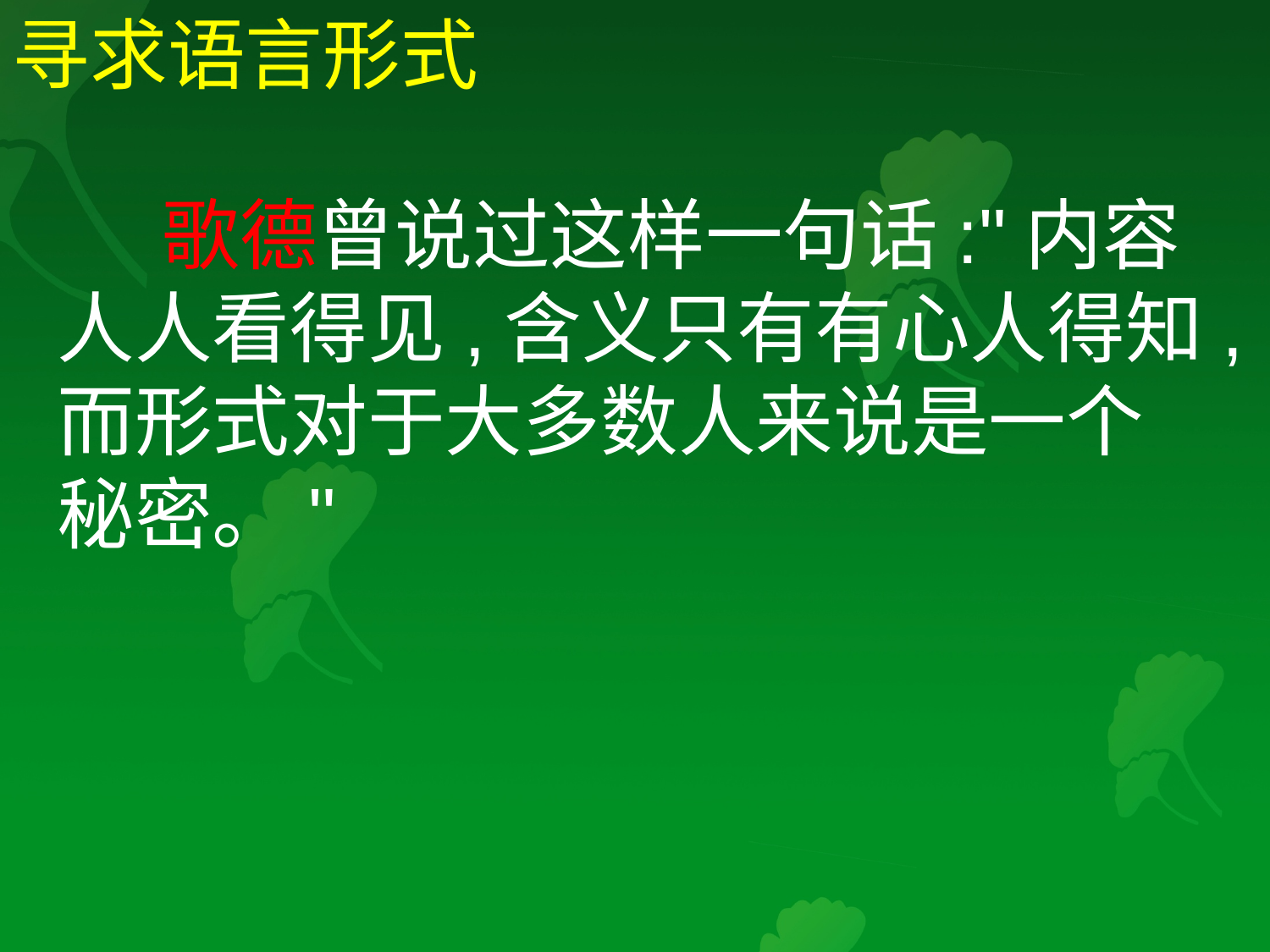

寻求语言形式
    歌德曾说过这样一句话:"内容人人看得见,含义只有有心人得知,而形式对于大多数人来说是一个秘密。"